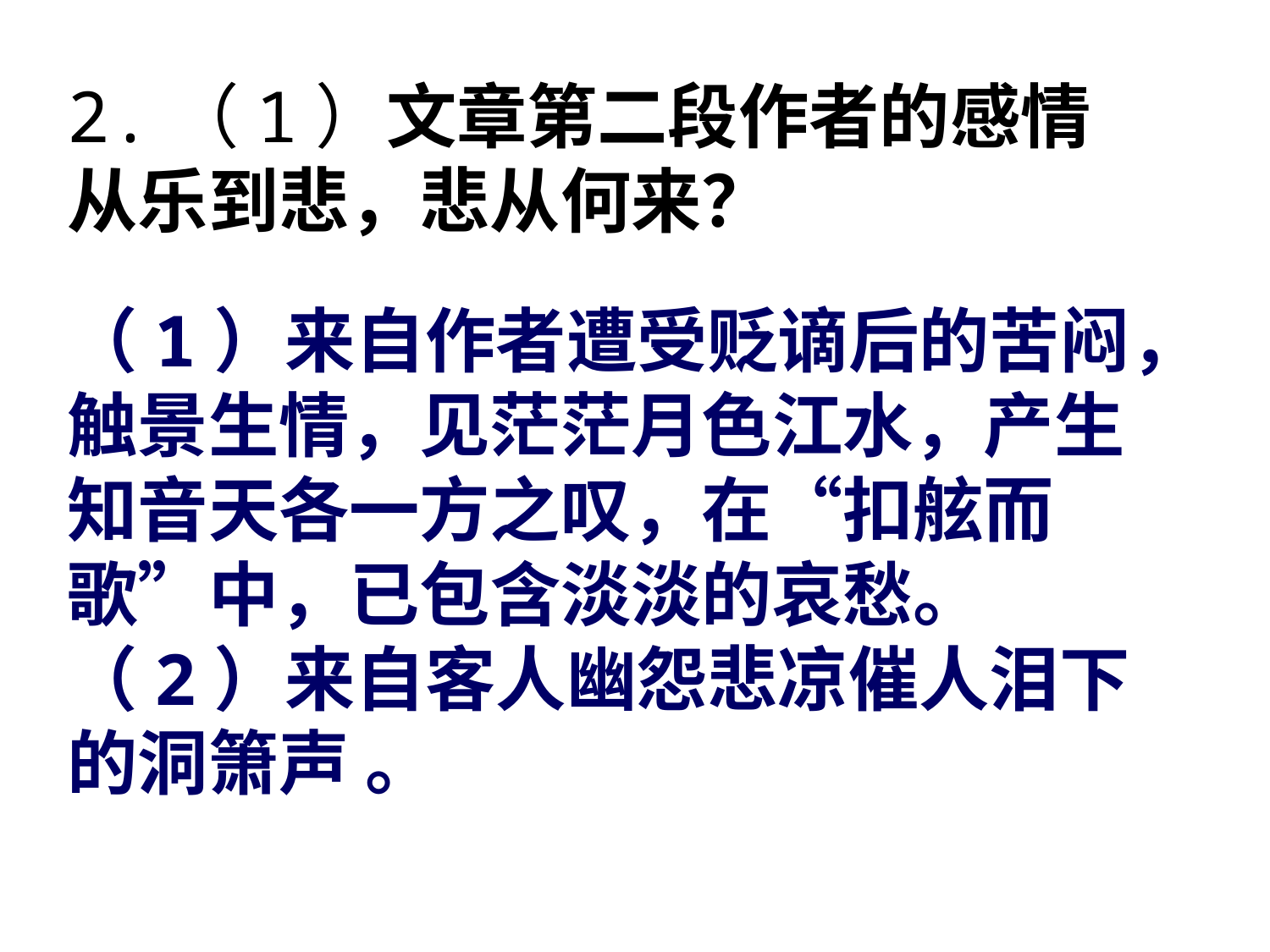

2.（1）文章第二段作者的感情从乐到悲，悲从何来？
（1）来自作者遭受贬谪后的苦闷，触景生情，见茫茫月色江水，产生知音天各一方之叹，在“扣舷而歌”中，已包含淡淡的哀愁。
（2）来自客人幽怨悲凉催人泪下的洞箫声 。